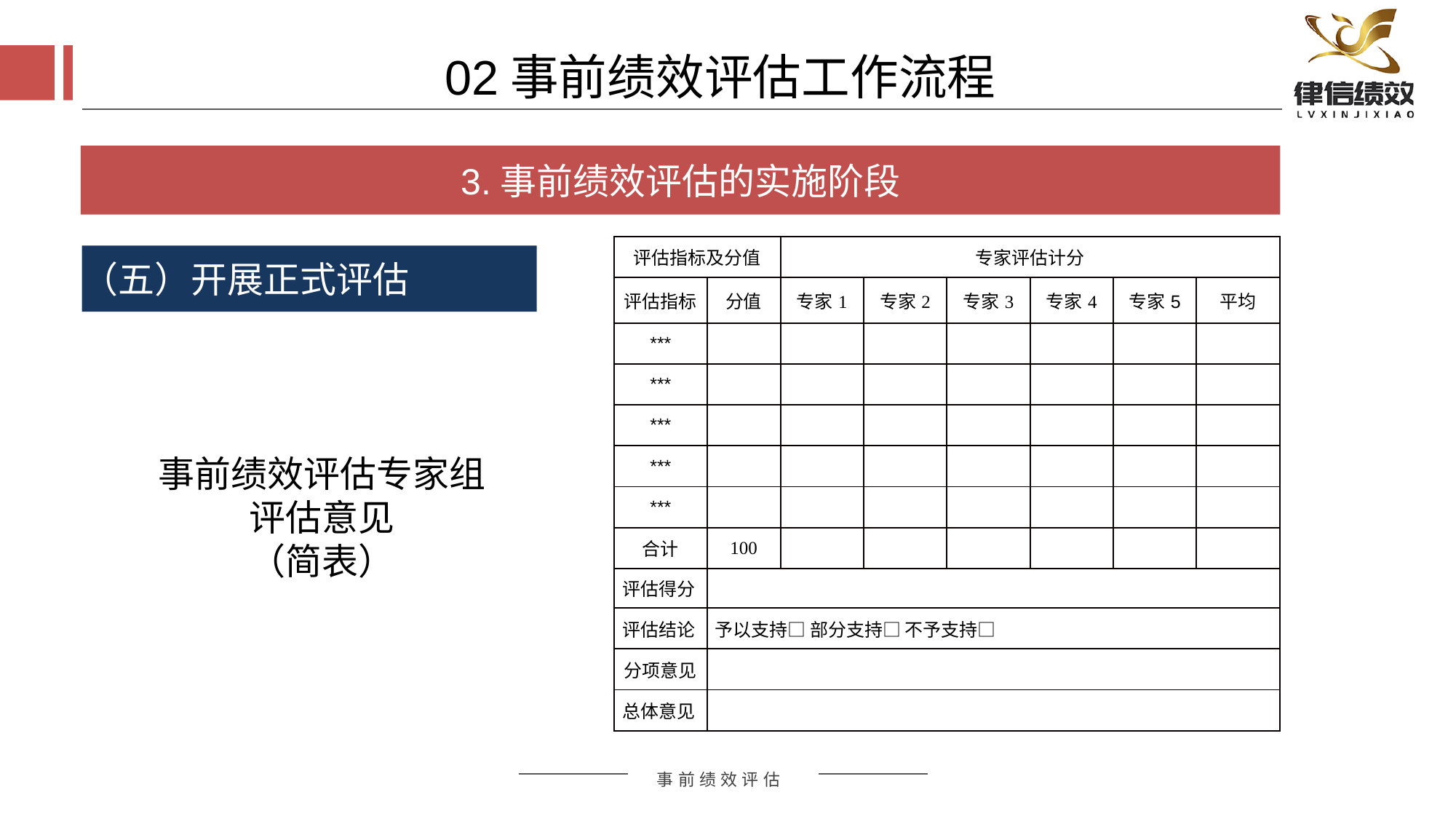

02事前绩效评估工作流程
3.事前绩效评估的实施阶段
| 评估指标及分值 |  | 专家评估计分 |  |  |  |  |  |
| --- | --- | --- | --- | --- | --- | --- | --- |
| 评估指标 | 分值 | 专家1 | 专家2 | 专家3 | 专家4 | 专家5 | 平均 |
| \*\*\* |  |  |  |  |  |  |  |
| \*\*\* |  |  |  |  |  |  |  |
| \*\*\* |  |  |  |  |  |  |  |
| \*\*\* |  |  |  |  |  |  |  |
| \*\*\* |  |  |  |  |  |  |  |
| 合计 | 100 |  |  |  |  |  |  |
| 评估得分 |  |  |  |  |  |  |  |
| 评估结论 | 予以支持□ 部分支持□ 不予支持□ |  |  |  |  |  |  |
| 分项意见 |  |  |  |  |  |  |  |
| 总体意见 |  |  |  |  |  |  |  |
（五）开展正式评估
事前绩效评估专家组
评估意见
（简表）
评估方式
评估方式